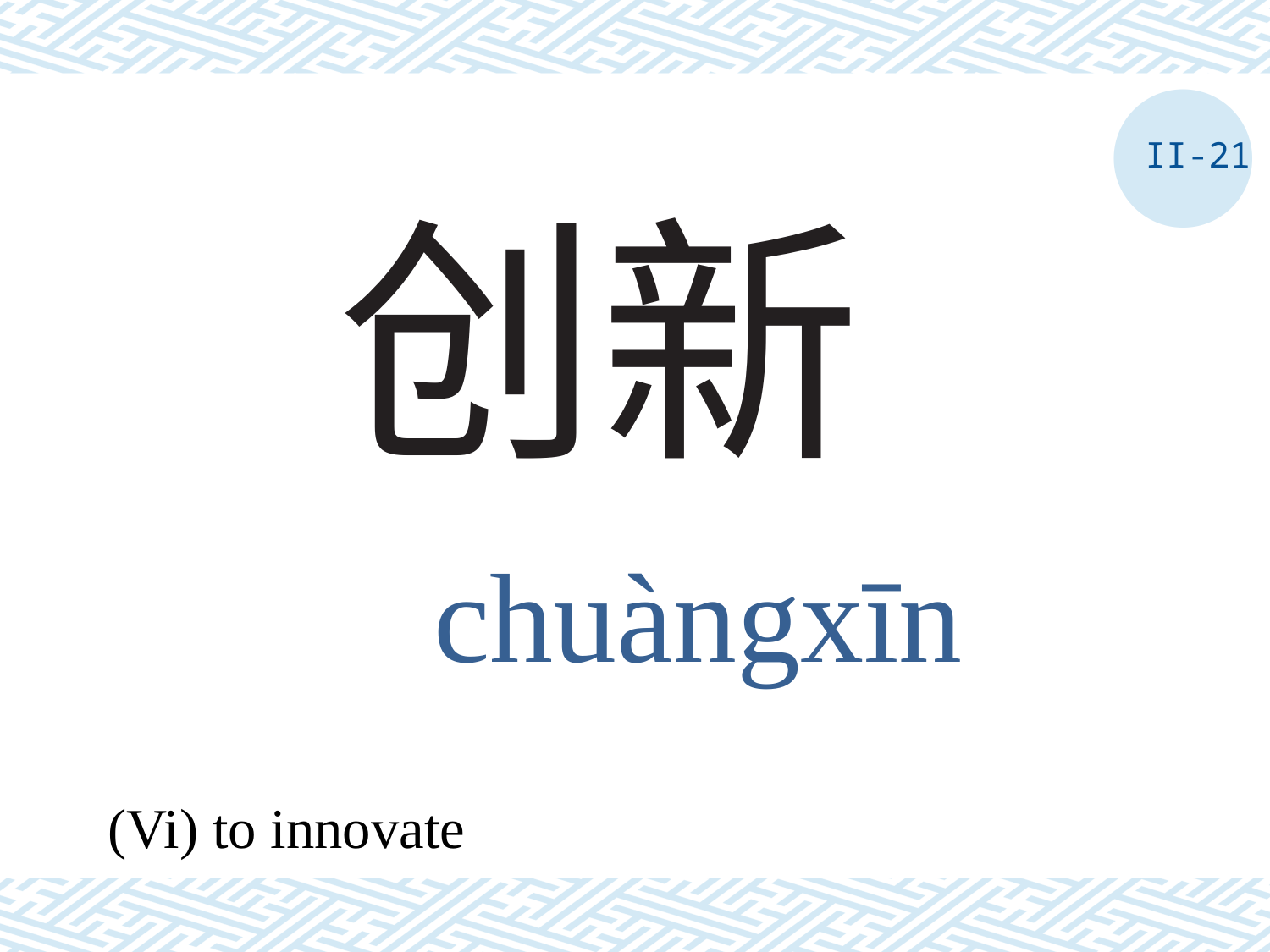

II-21

# 创新
chuàngxīn
(Vi) to innovate